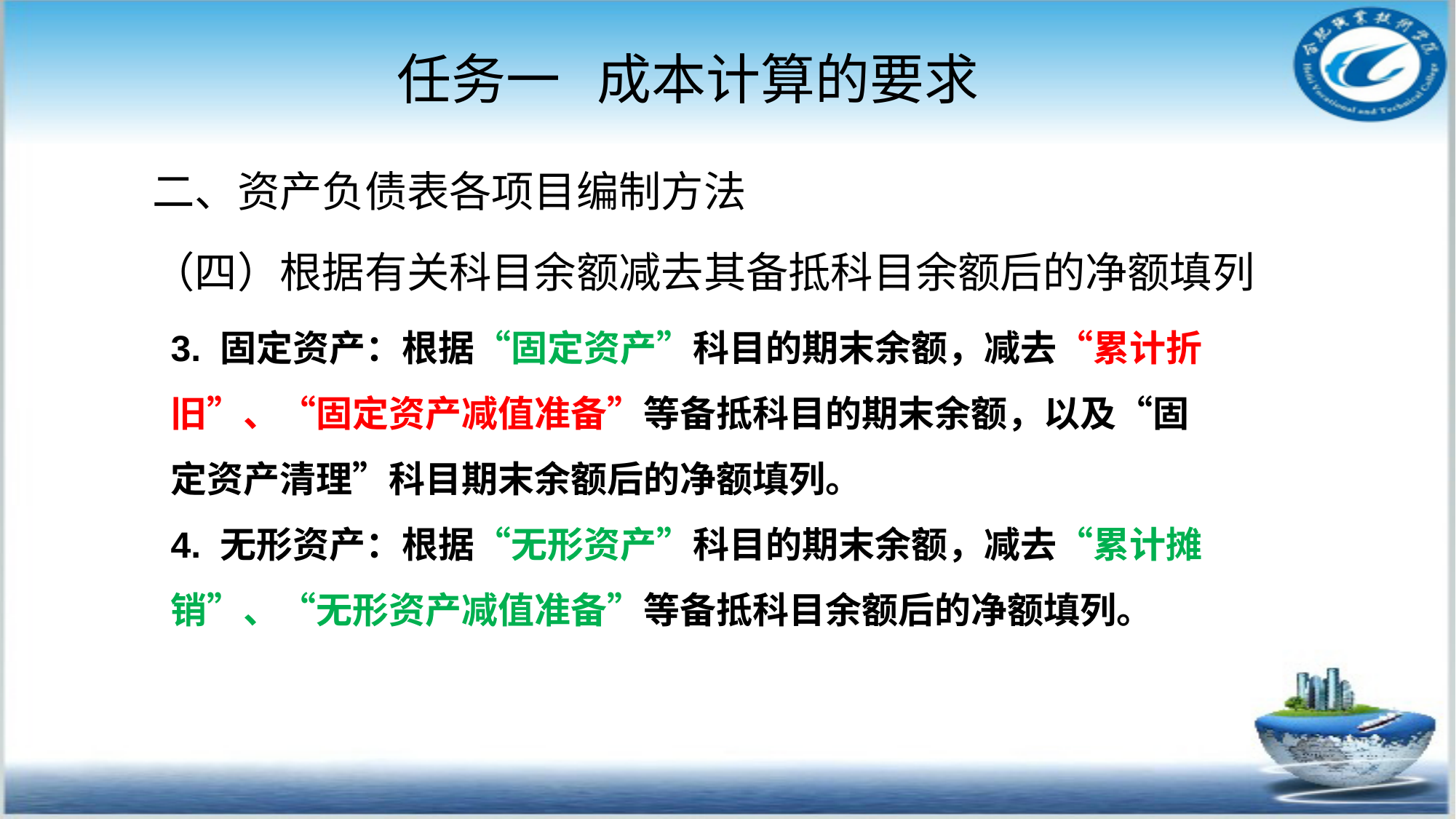

# 任务一   成本计算的要求
二、资产负债表各项目编制方法
（四）根据有关科目余额减去其备抵科目余额后的净额填列
3. 固定资产：根据“固定资产”科目的期末余额，减去“累计折旧”、“固定资产减值准备”等备抵科目的期末余额，以及“固定资产清理”科目期末余额后的净额填列。
4. 无形资产：根据“无形资产”科目的期末余额，减去“累计摊销”、“无形资产减值准备”等备抵科目余额后的净额填列。